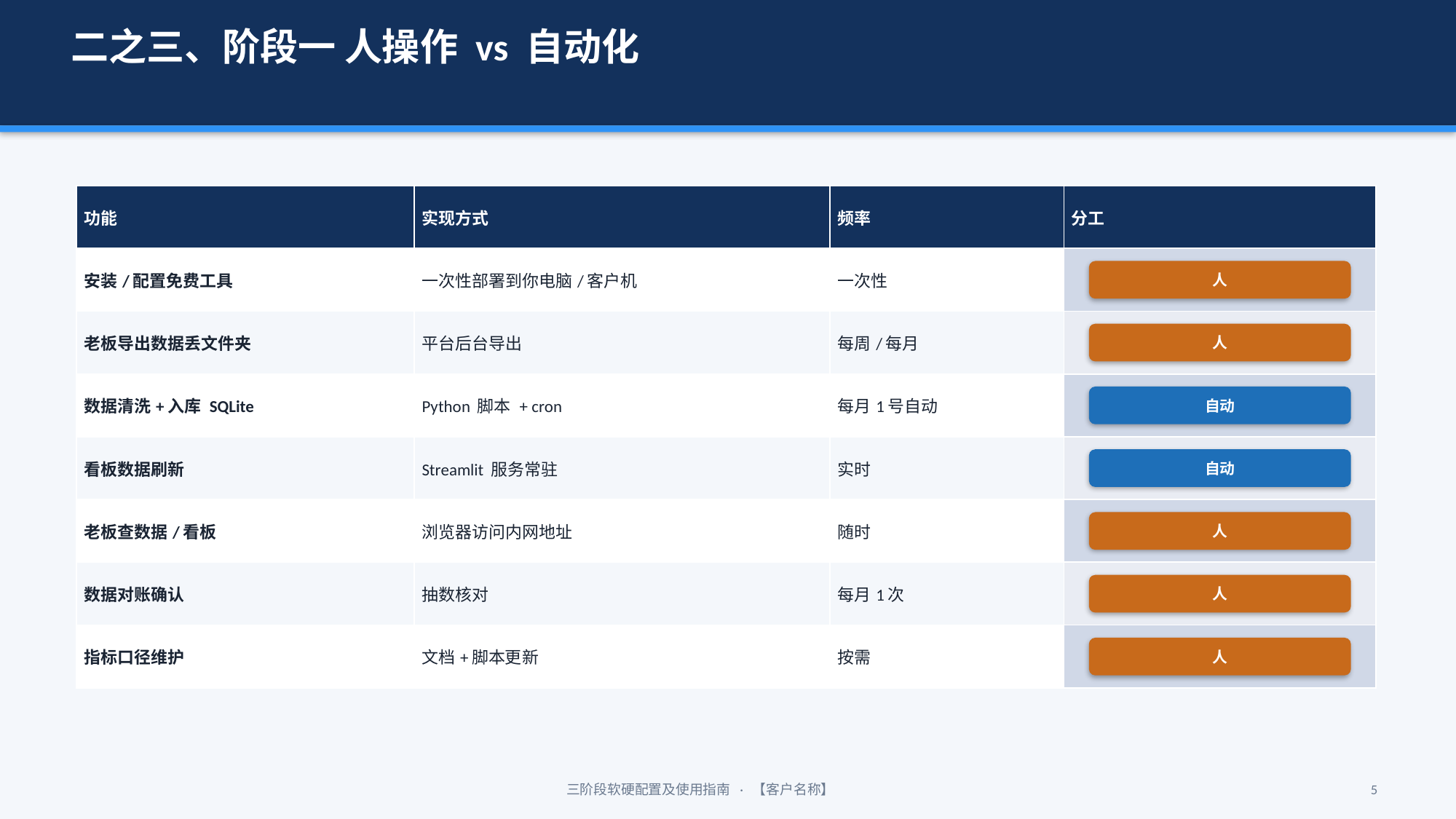

二之三、阶段一 人操作 vs 自动化

| 功能 | 实现方式 | 频率 | 分工 |
| --- | --- | --- | --- |
| 安装/配置免费工具 | 一次性部署到你电脑/客户机 | 一次性 |  |
| 老板导出数据丢文件夹 | 平台后台导出 | 每周/每月 |  |
| 数据清洗+入库 SQLite | Python 脚本 + cron | 每月1号自动 |  |
| 看板数据刷新 | Streamlit 服务常驻 | 实时 |  |
| 老板查数据/看板 | 浏览器访问内网地址 | 随时 |  |
| 数据对账确认 | 抽数核对 | 每月1次 |  |
| 指标口径维护 | 文档+脚本更新 | 按需 |  |
人
人
自动
自动
人
人
人
三阶段软硬配置及使用指南  ·  【客户名称】
5